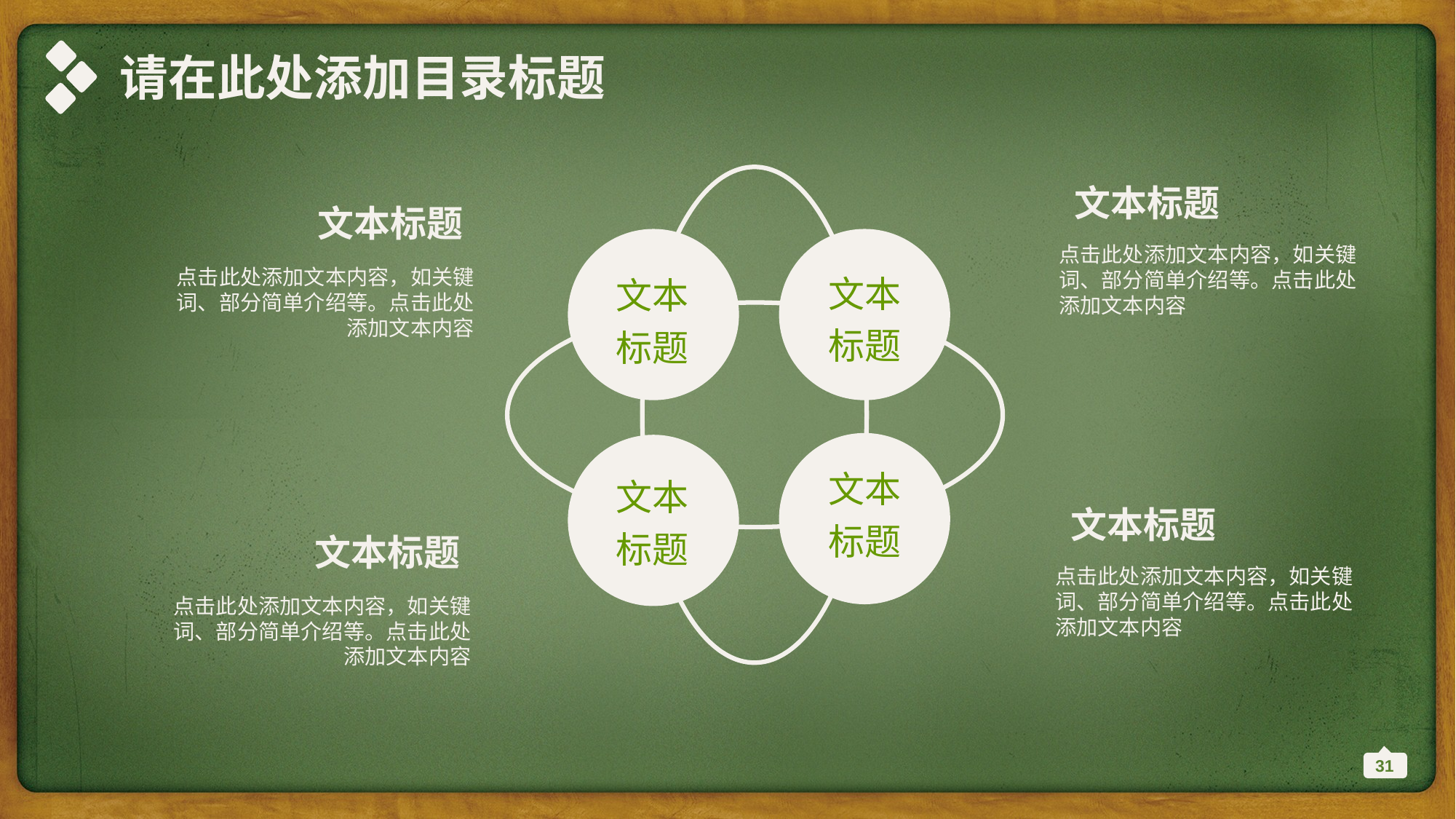

请在此处添加目录标题

文本标题
文本标题

文本
标题

文本
标题
点击此处添加文本内容，如关键词、部分简单介绍等。点击此处添加文本内容
点击此处添加文本内容，如关键词、部分简单介绍等。点击此处添加文本内容

文本
标题

文本
标题
文本标题
文本标题
点击此处添加文本内容，如关键词、部分简单介绍等。点击此处添加文本内容
点击此处添加文本内容，如关键词、部分简单介绍等。点击此处添加文本内容